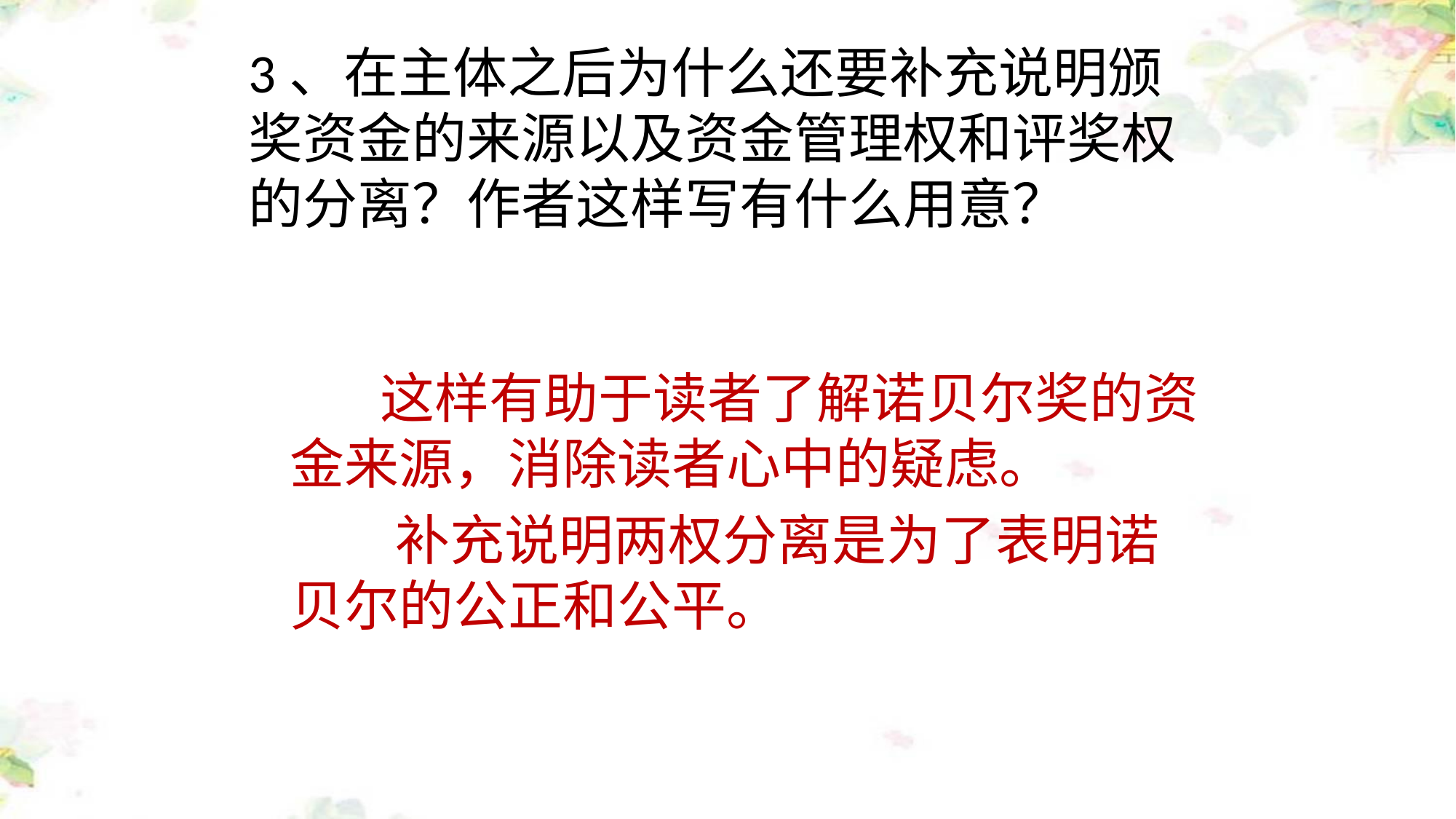

# 3、在主体之后为什么还要补充说明颁奖资金的来源以及资金管理权和评奖权的分离？作者这样写有什么用意？
           这样有助于读者了解诺贝尔奖的资金来源，消除读者心中的疑虑。
           补充说明两权分离是为了表明诺贝尔的公正和公平。